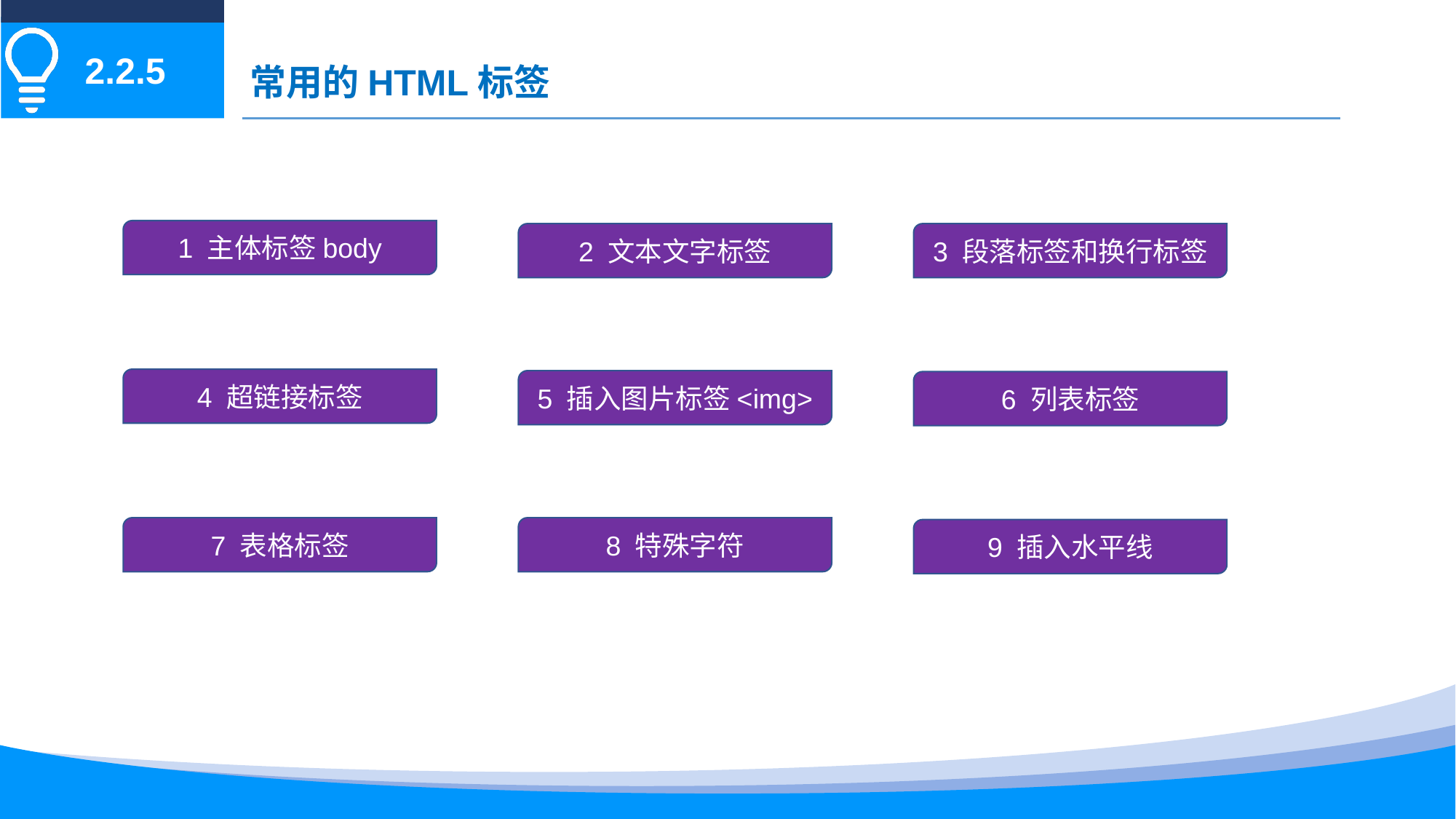

2.2.5
# 常用的HTML标签
1 主体标签body
2 文本文字标签
3 段落标签和换行标签
4 超链接标签
5 插入图片标签<img>
6 列表标签
7 表格标签
8 特殊字符
9 插入水平线